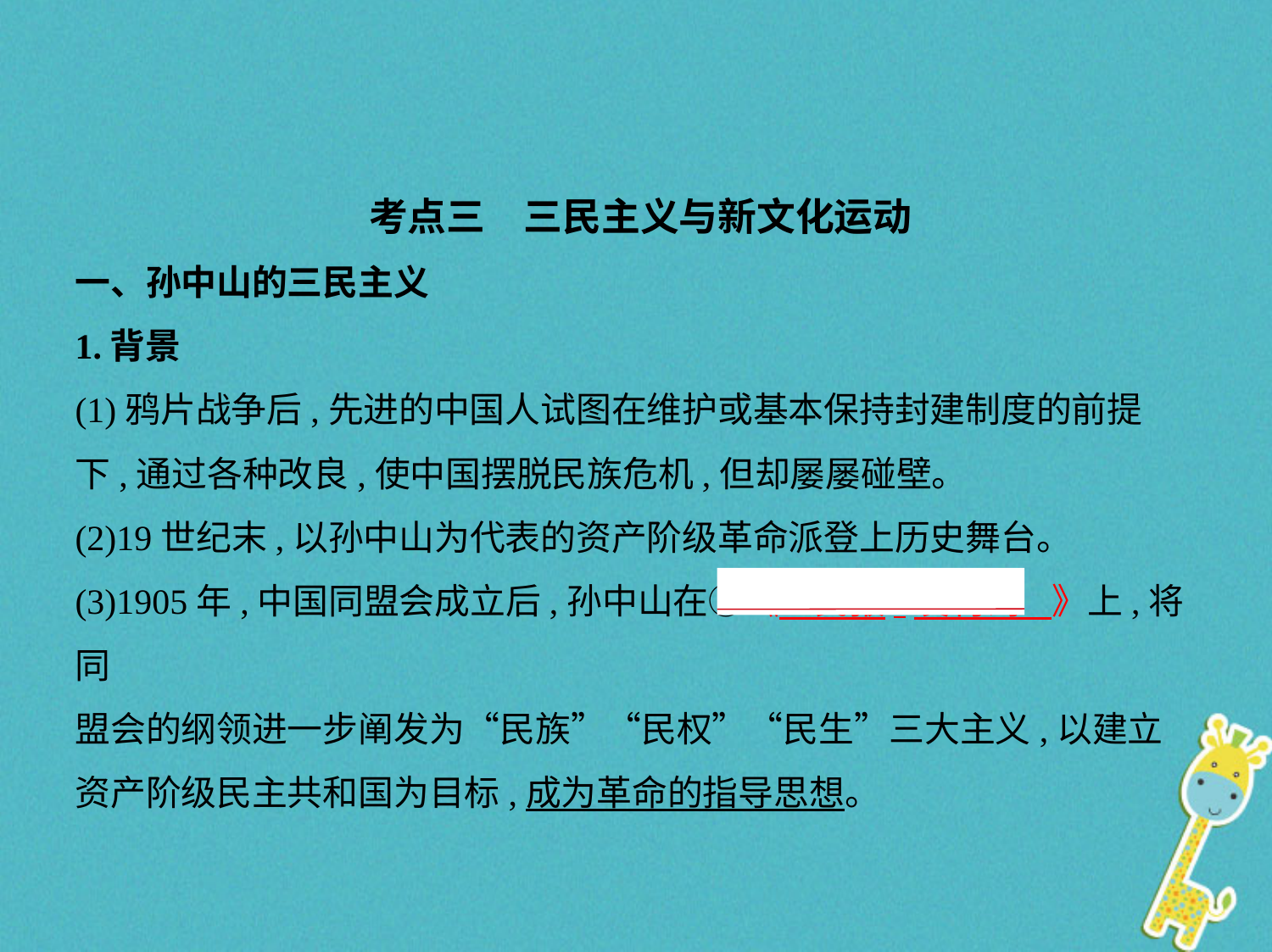

考点三　三民主义与新文化运动
一、孙中山的三民主义
1.背景
(1)鸦片战争后,先进的中国人试图在维护或基本保持封建制度的前提
下,通过各种改良,使中国摆脱民族危机,但却屡屡碰壁。
(2)19世纪末,以孙中山为代表的资产阶级革命派登上历史舞台。
(3)1905年,中国同盟会成立后,孙中山在①《　民报·发刊词    》上,将同
盟会的纲领进一步阐发为“民族”“民权”“民生”三大主义,以建立
资产阶级民主共和国为目标,成为革命的指导思想。